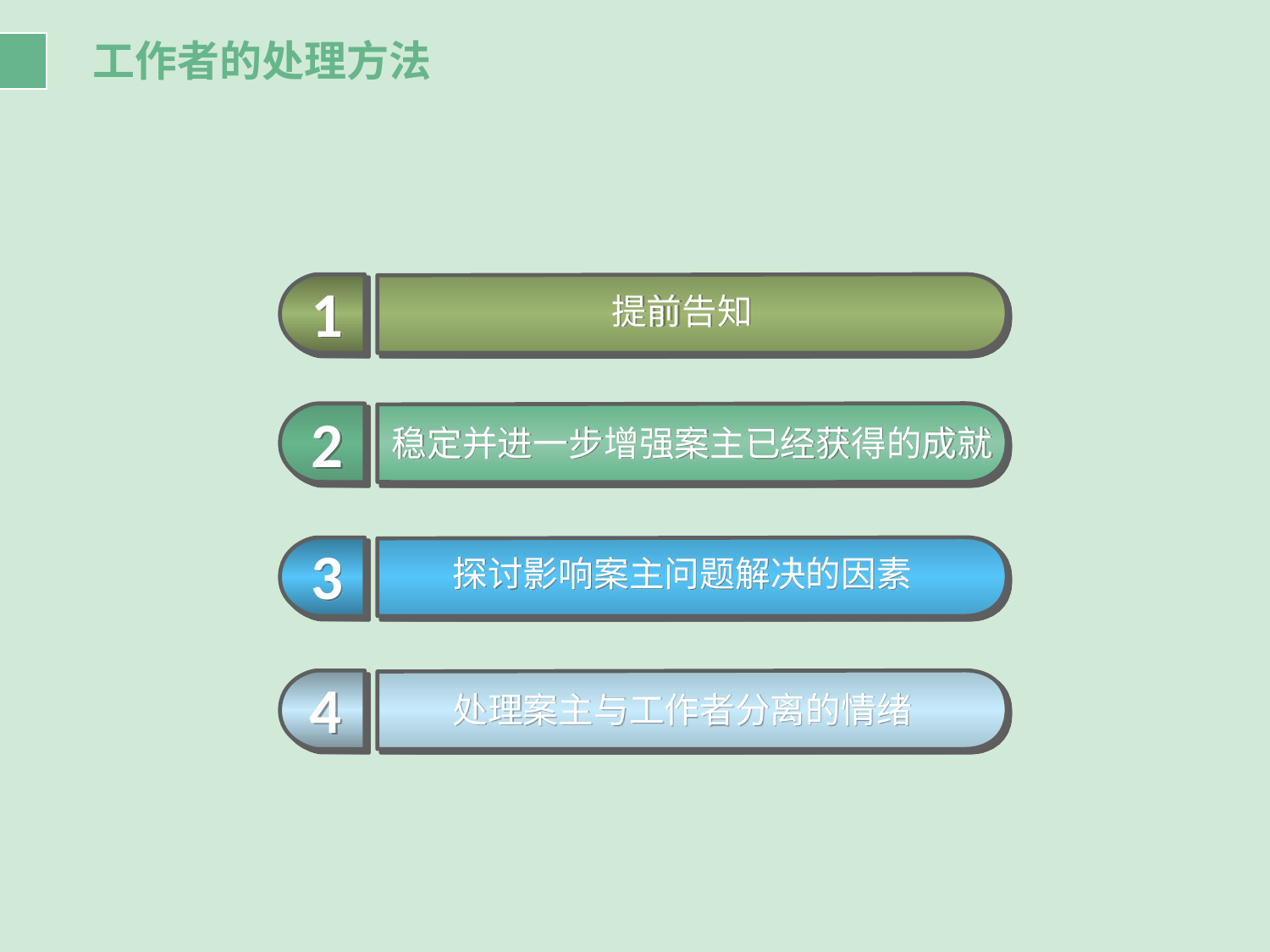

工作者的处理方法

1

提前告知
2

稳定并进一步增强案主已经获得的成就
3

探讨影响案主问题解决的因素
4

处理案主与工作者分离的情绪